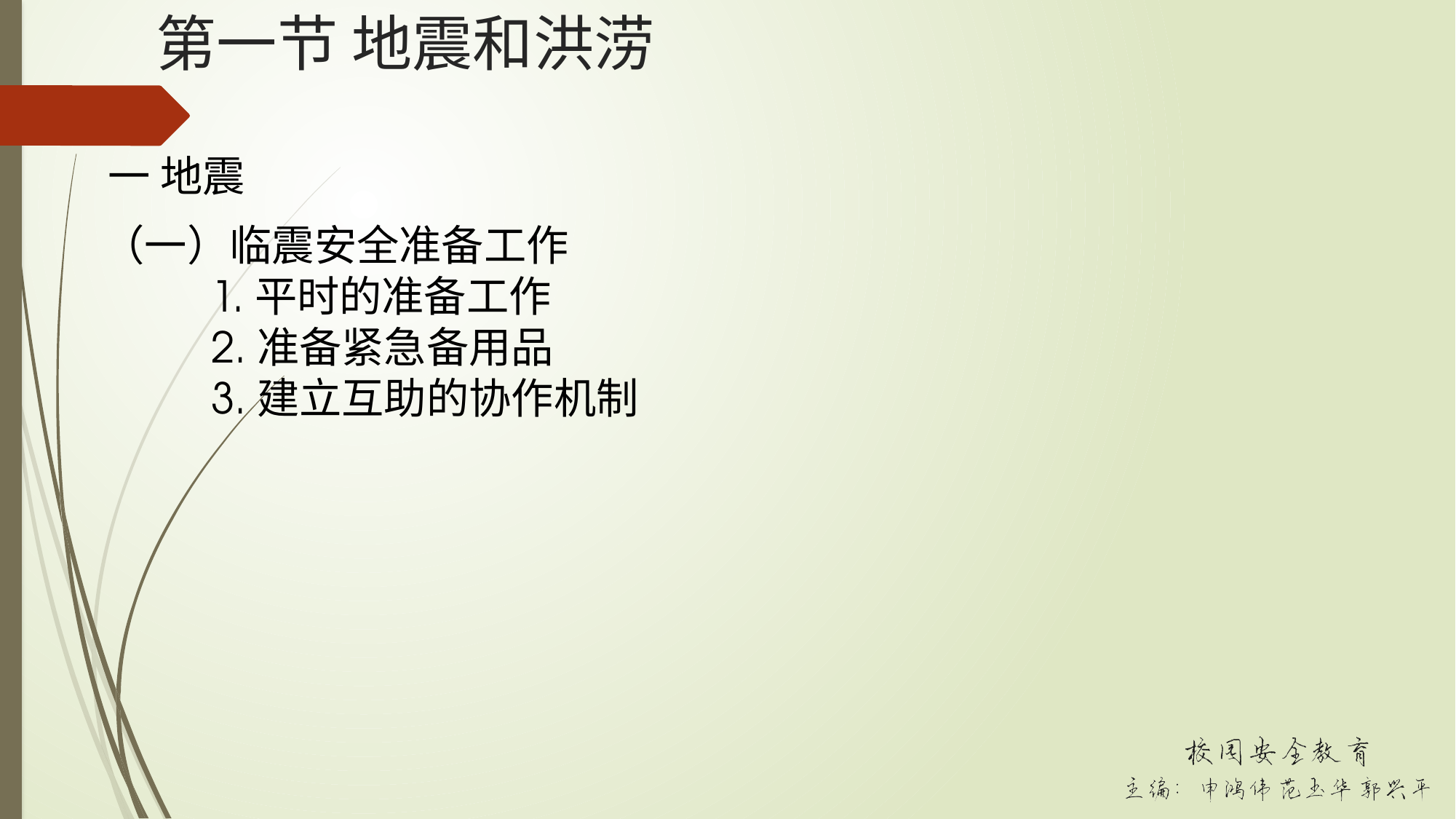

# 第一节 地震和洪涝
一 地震
（一）临震安全准备工作
	1.平时的准备工作
	2.准备紧急备用品
	3.建立互助的协作机制